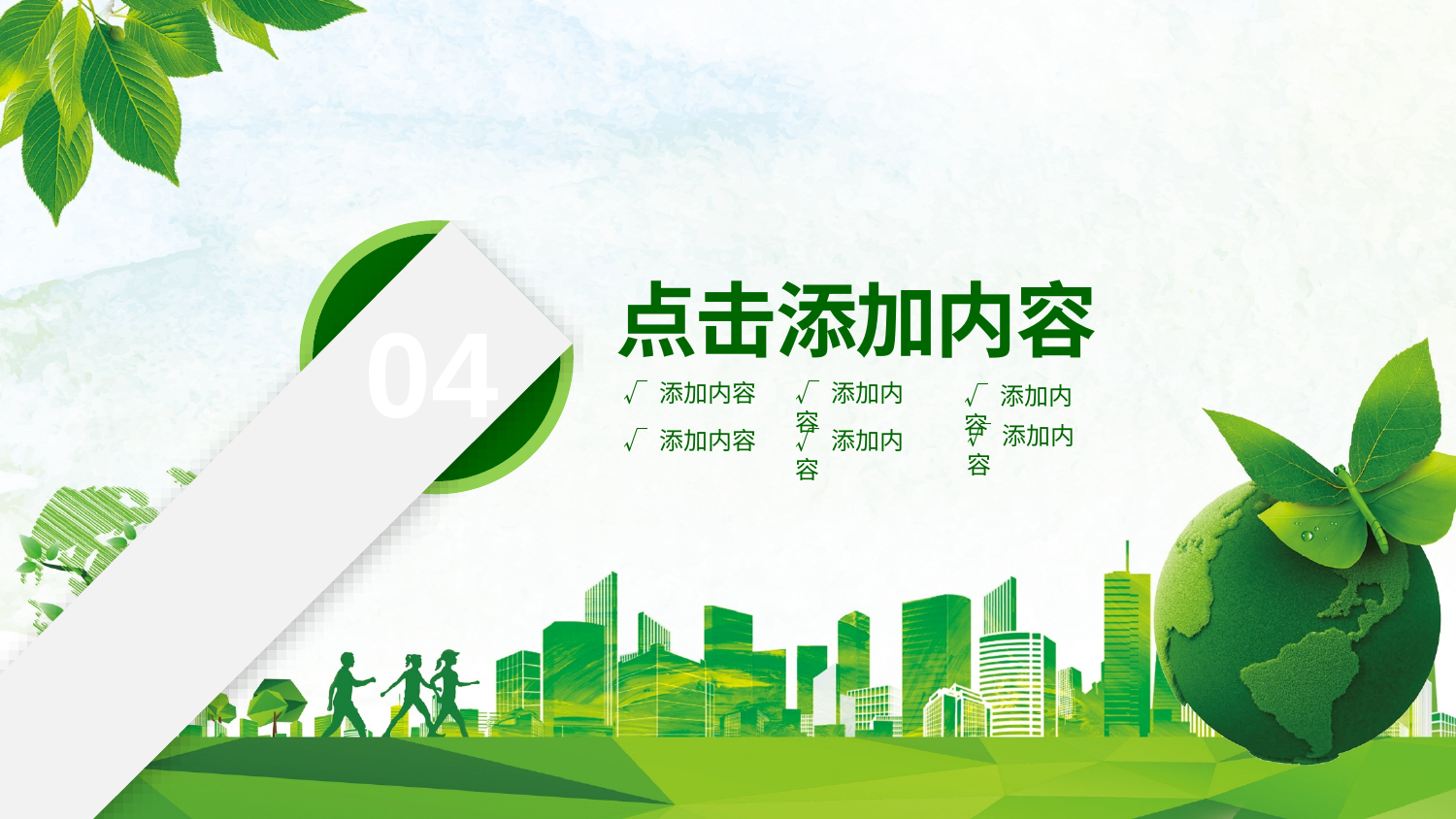

04
点击添加内容
√ 添加内容
√ 添加内容
√ 添加内容
√ 添加内容
√ 添加内容
√ 添加内容